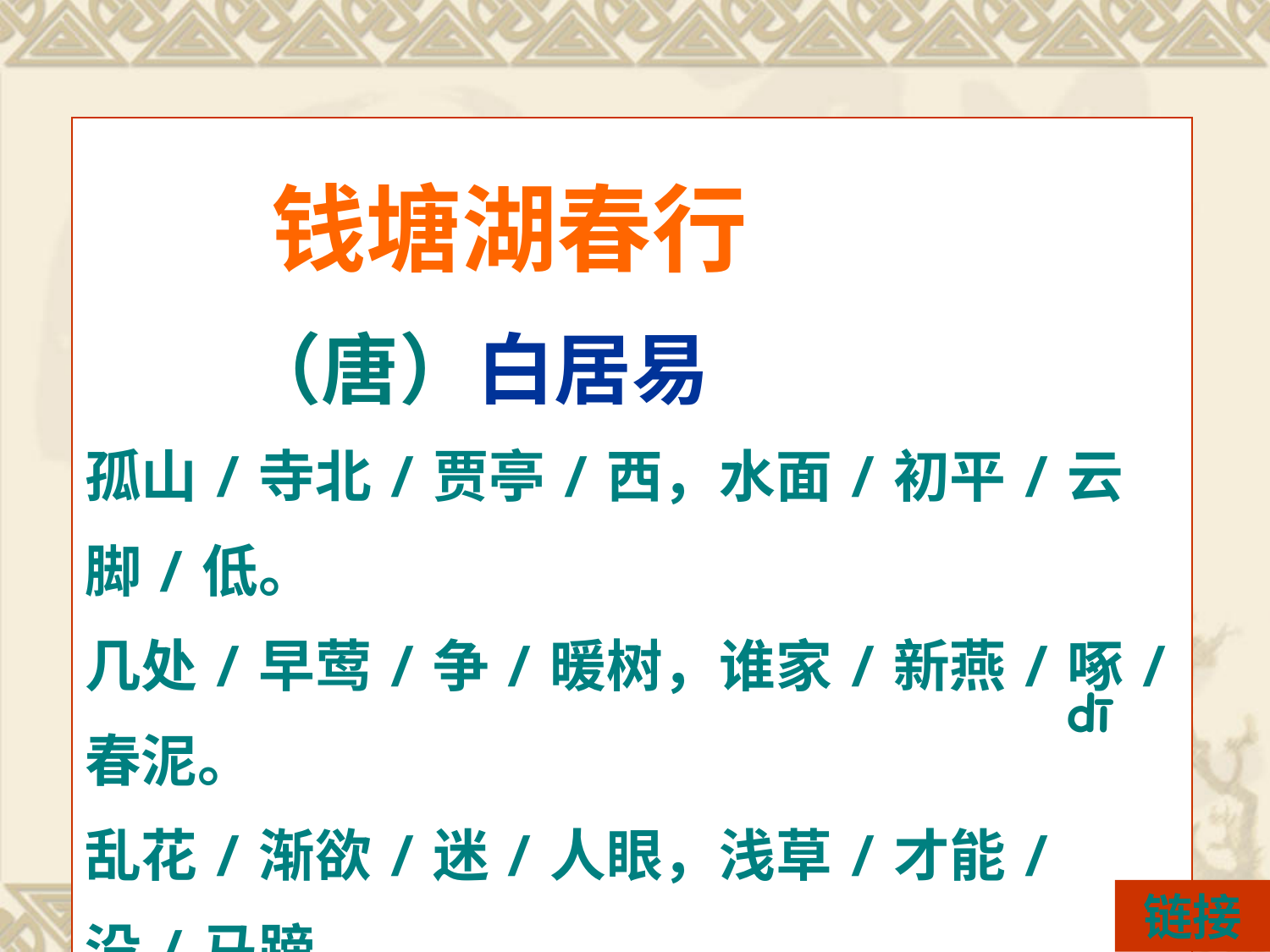

钱塘湖春行
        （唐）白居易
孤山/寺北/贾亭/西，水面/初平/云脚/低。
几处/早莺/争/暖树，谁家/新燕/啄/春泥。
乱花/渐欲/迷/人眼，浅草/才能/没/马蹄。
最爱/湖东/行/不足，绿杨/阴里/白/沙堤 。
dī
链接